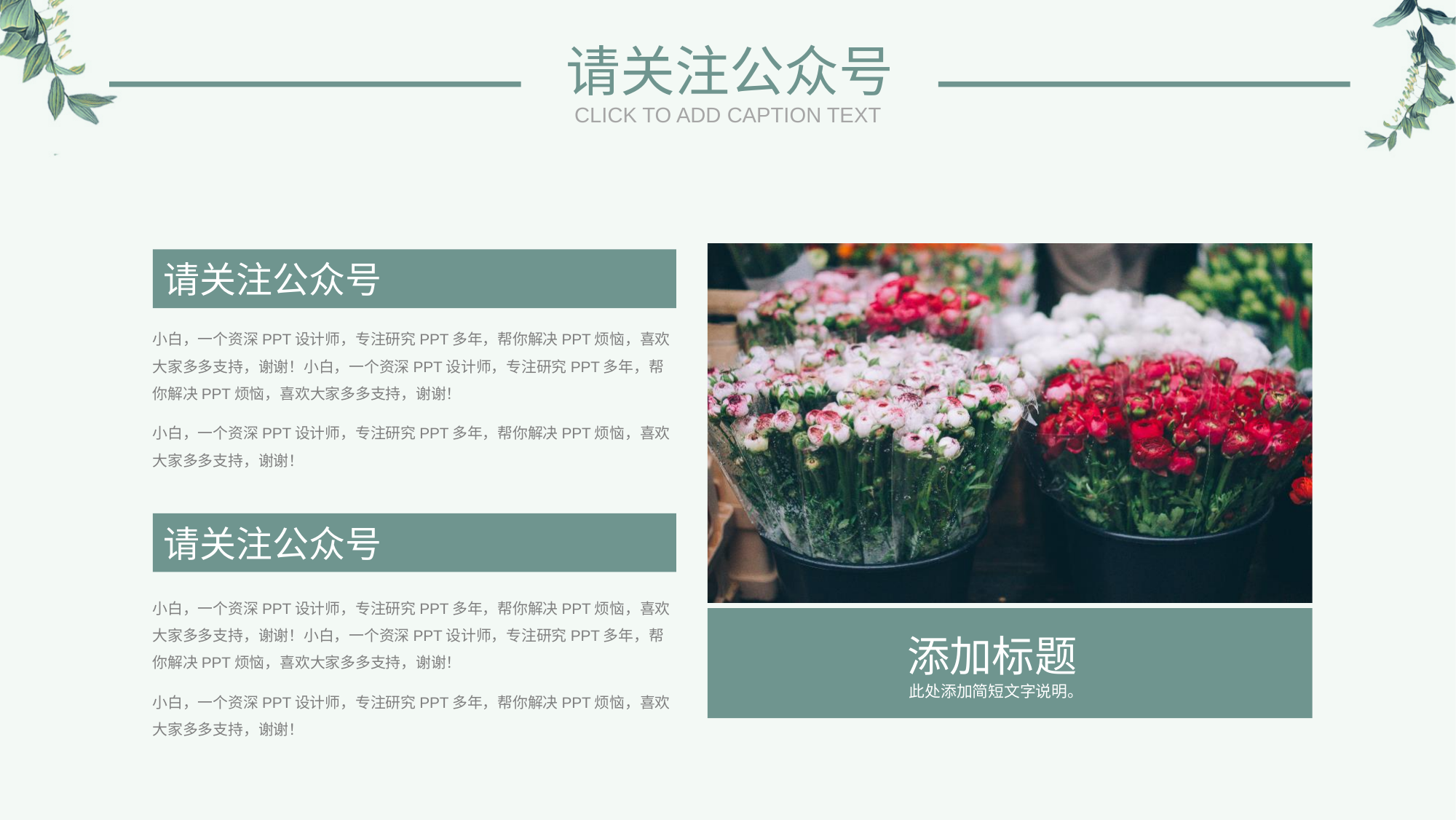

请关注公众号

CLICK TO ADD CAPTION TEXT

请关注公众号
小白，一个资深PPT设计师，专注研究PPT多年，帮你解决PPT烦恼，喜欢大家多多支持，谢谢！小白，一个资深PPT设计师，专注研究PPT多年，帮你解决PPT烦恼，喜欢大家多多支持，谢谢！
小白，一个资深PPT设计师，专注研究PPT多年，帮你解决PPT烦恼，喜欢大家多多支持，谢谢！

小白，一个资深PPT设计师，专注研究PPT多年，帮你解决PPT烦恼，喜欢大家多多支持，谢谢！小白，一个资深PPT设计师，专注研究PPT多年，帮你解决PPT烦恼，喜欢大家多多支持，谢谢！
小白，一个资深PPT设计师，专注研究PPT多年，帮你解决PPT烦恼，喜欢大家多多支持，谢谢！

请关注公众号

添加标题
此处添加简短文字说明。